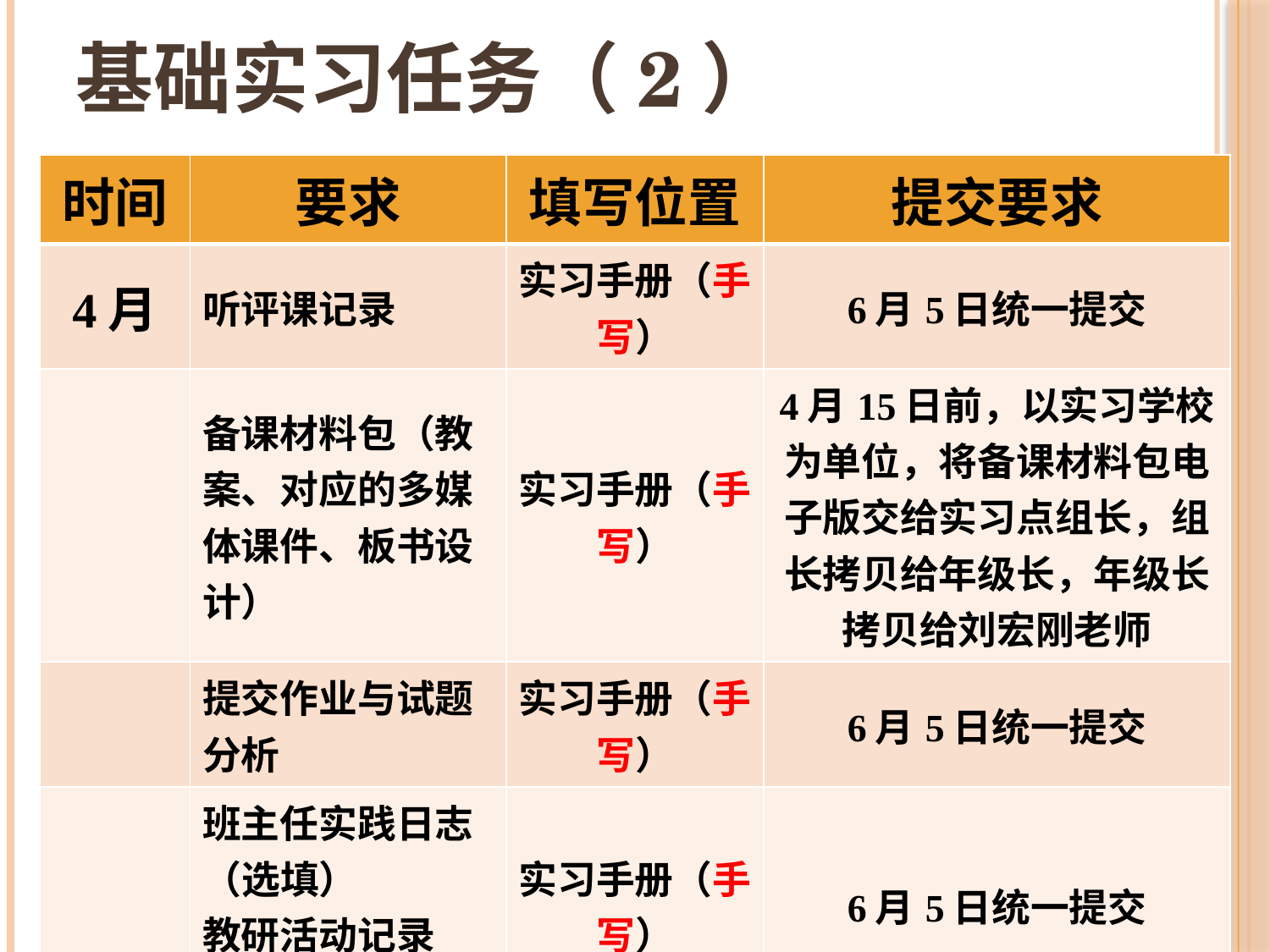

# 基础实习任务（2）
| 时间 | 要求 | 填写位置 | 提交要求 |
| --- | --- | --- | --- |
| 4月 | 听评课记录 | 实习手册（手写） | 6月5日统一提交 |
|  | 备课材料包（教案、对应的多媒体课件、板书设计） | 实习手册（手写） | 4月15日前，以实习学校为单位，将备课材料包电子版交给实习点组长，组长拷贝给年级长，年级长拷贝给刘宏刚老师 |
|  | 提交作业与试题分析 | 实习手册（手写） | 6月5日统一提交 |
|  | 班主任实践日志（选填） 教研活动记录（选填） | 实习手册（手写） | 6月5日统一提交 |